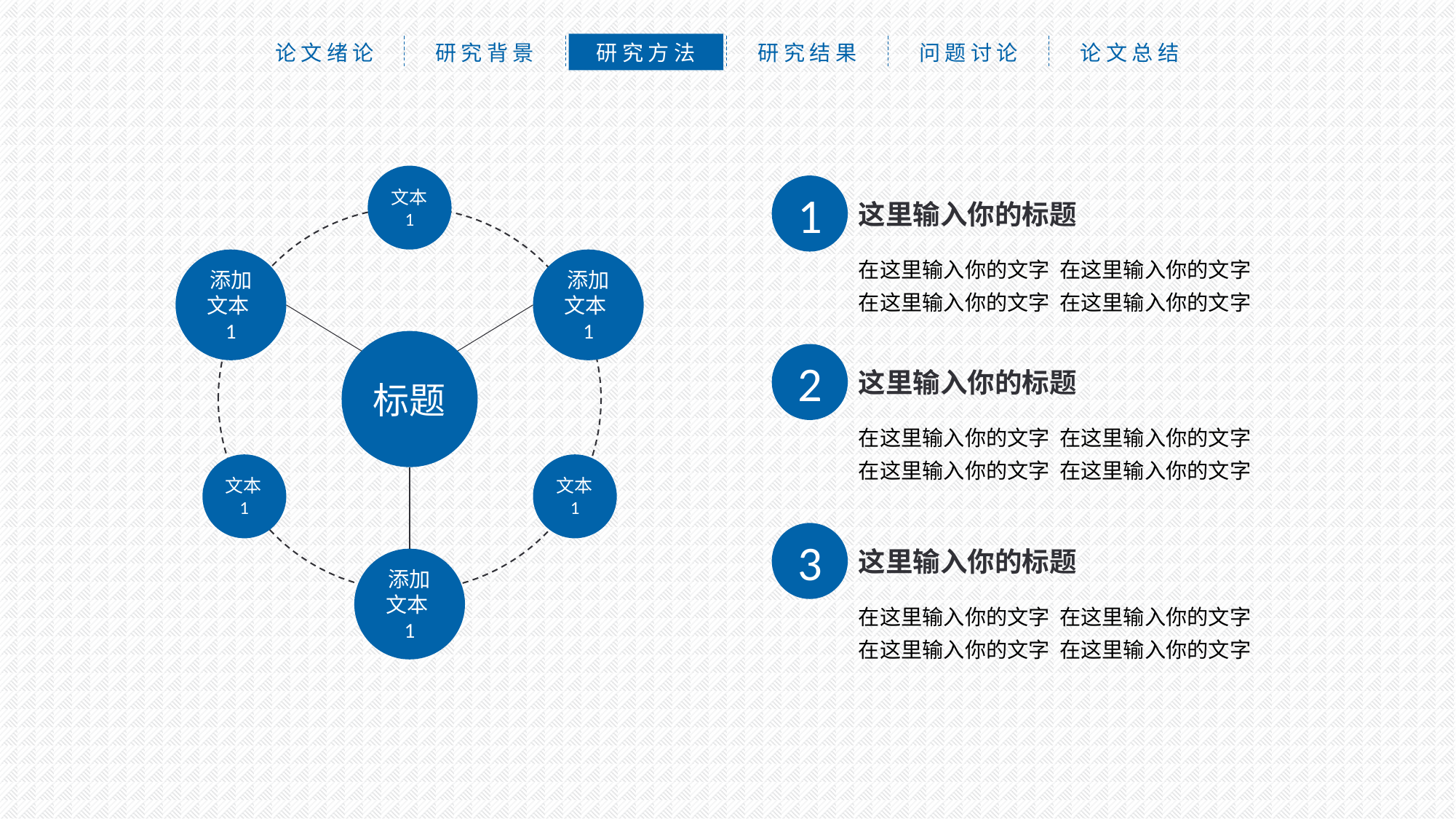

文本1
1
这里输入你的标题

在这里输入你的文字  在这里输入你的文字
在这里输入你的文字  在这里输入你的文字
添加文本1
添加文本1
标题
2
这里输入你的标题
在这里输入你的文字  在这里输入你的文字
在这里输入你的文字  在这里输入你的文字
文本1
文本1
3
这里输入你的标题
添加文本1
在这里输入你的文字  在这里输入你的文字
在这里输入你的文字  在这里输入你的文字